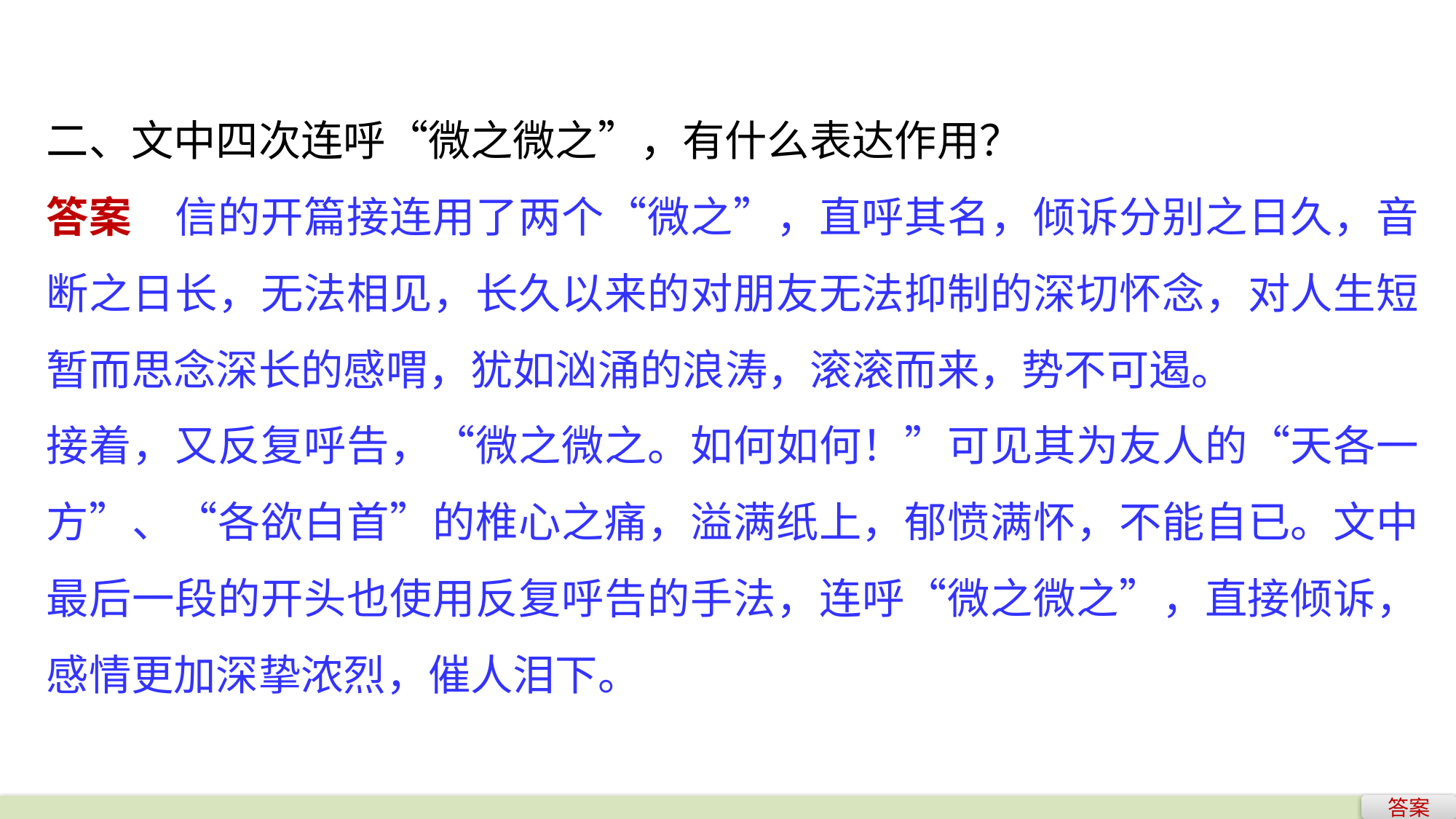

二、文中四次连呼“微之微之”，有什么表达作用？
答案　信的开篇接连用了两个“微之”，直呼其名，倾诉分别之日久，音断之日长，无法相见，长久以来的对朋友无法抑制的深切怀念，对人生短暂而思念深长的感喟，犹如汹涌的浪涛，滚滚而来，势不可遏。
接着，又反复呼告，“微之微之。如何如何！”可见其为友人的“天各一方”、“各欲白首”的椎心之痛，溢满纸上，郁愤满怀，不能自已。文中最后一段的开头也使用反复呼告的手法，连呼“微之微之”，直接倾诉，感情更加深挚浓烈，催人泪下。
答案